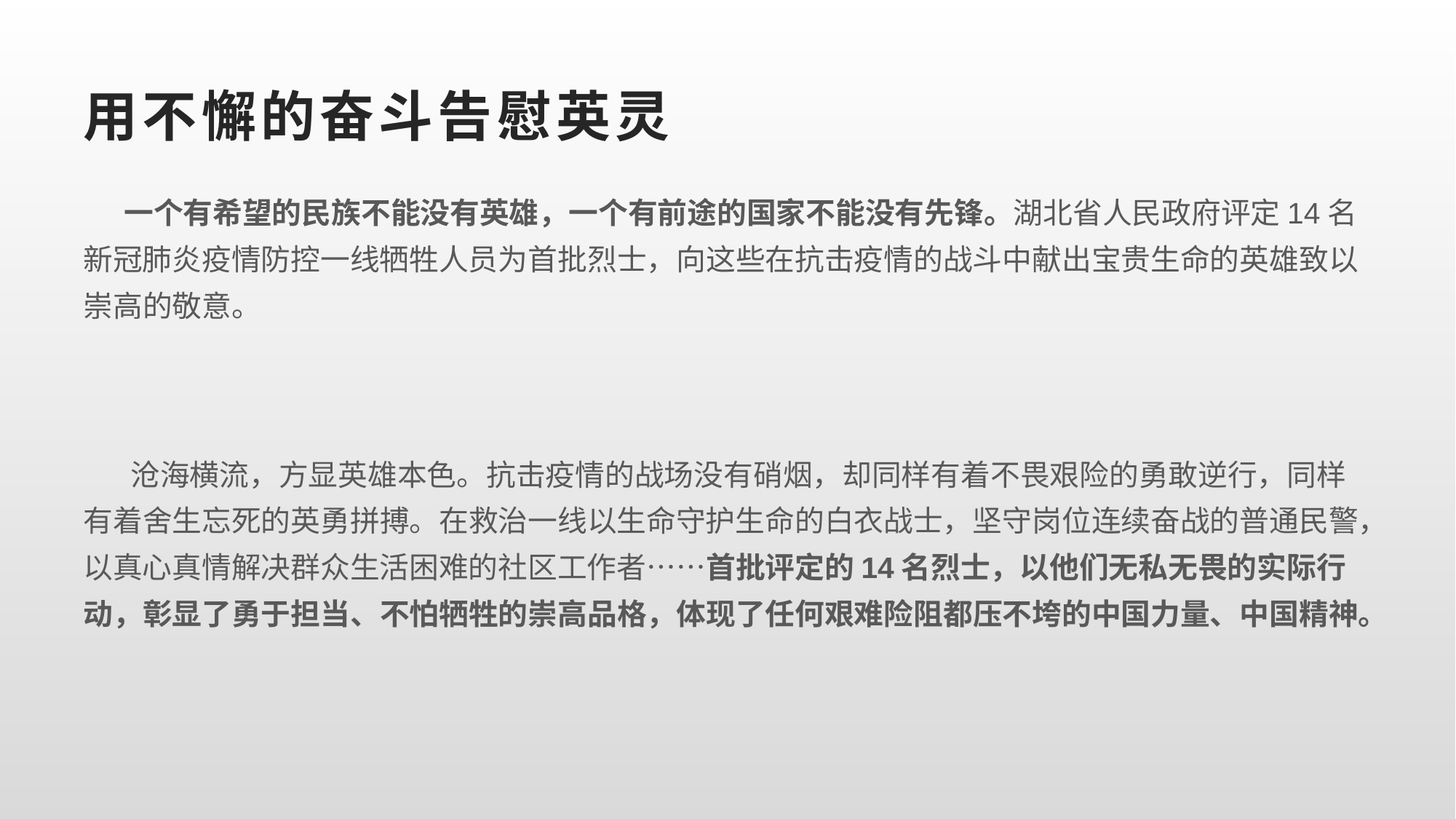

# 用不懈的奋斗告慰英灵
     一个有希望的民族不能没有英雄，一个有前途的国家不能没有先锋。湖北省人民政府评定14名新冠肺炎疫情防控一线牺牲人员为首批烈士，向这些在抗击疫情的战斗中献出宝贵生命的英雄致以崇高的敬意。

      沧海横流，方显英雄本色。抗击疫情的战场没有硝烟，却同样有着不畏艰险的勇敢逆行，同样有着舍生忘死的英勇拼搏。在救治一线以生命守护生命的白衣战士，坚守岗位连续奋战的普通民警，以真心真情解决群众生活困难的社区工作者……首批评定的14名烈士，以他们无私无畏的实际行动，彰显了勇于担当、不怕牺牲的崇高品格，体现了任何艰难险阻都压不垮的中国力量、中国精神。